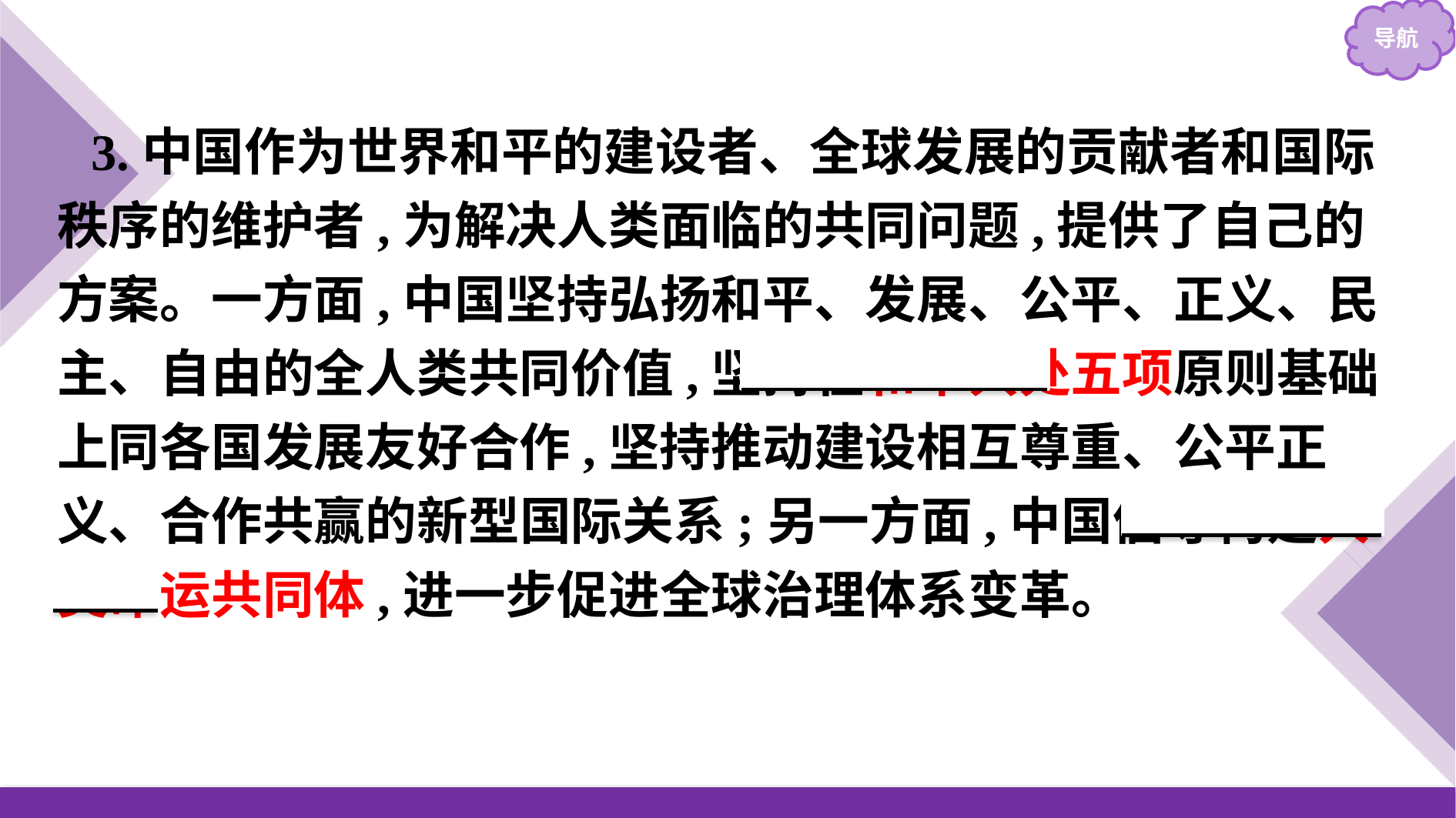

3.中国作为世界和平的建设者、全球发展的贡献者和国际秩序的维护者,为解决人类面临的共同问题,提供了自己的方案。一方面,中国坚持弘扬和平、发展、公平、正义、民主、自由的全人类共同价值,坚持在和平共处五项原则基础上同各国发展友好合作,坚持推动建设相互尊重、公平正义、合作共赢的新型国际关系;另一方面,中国倡导构建人类命运共同体,进一步促进全球治理体系变革。